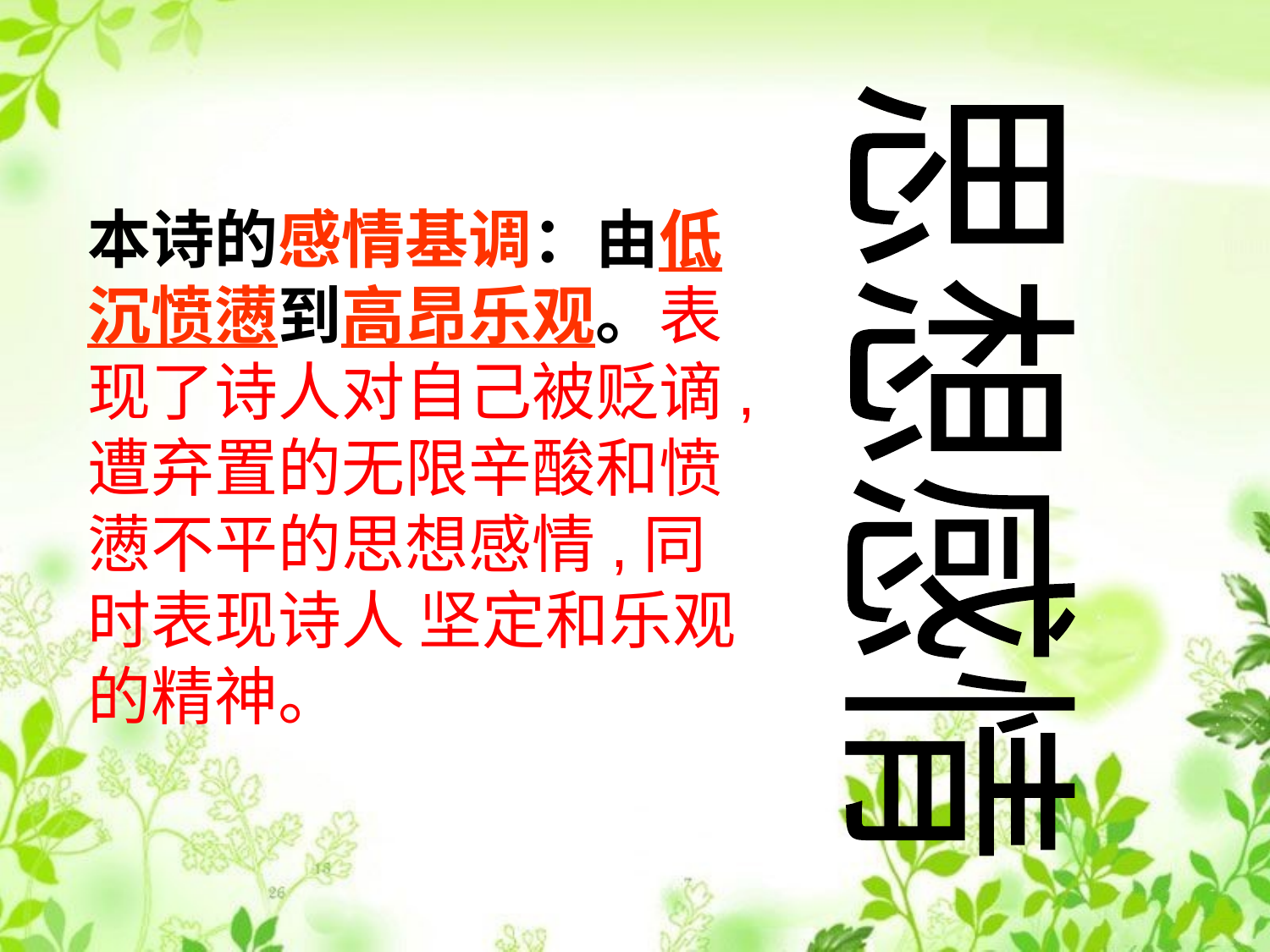

本诗的感情基调：由低沉愤懑到高昂乐观。表现了诗人对自己被贬谪,遭弃置的无限辛酸和愤懑不平的思想感情,同时表现诗人 坚定和乐观的精神。
思想感情